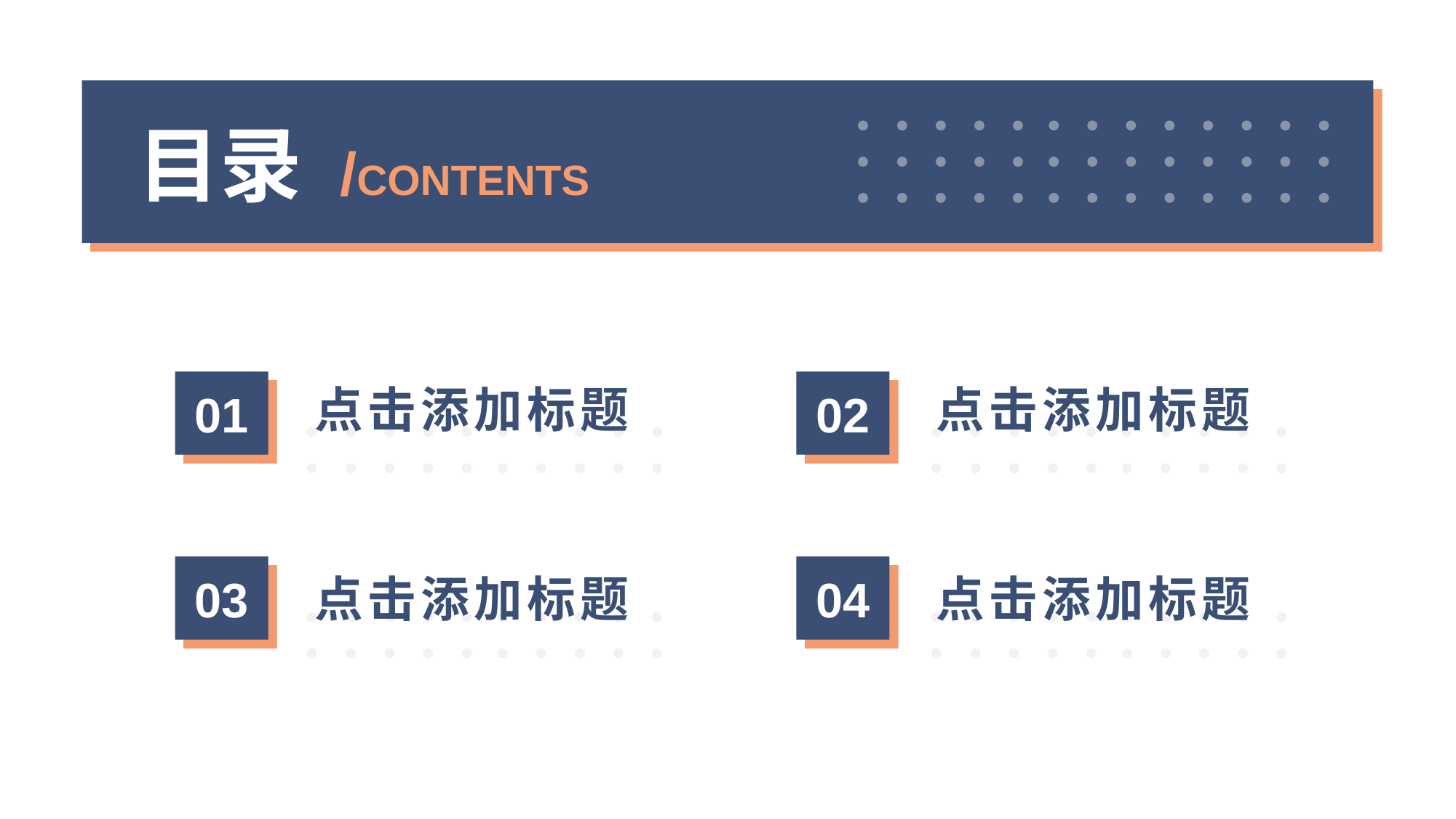

行业PPT模板http://www.XXX.com/hangye/

目录 /CONTENTS

01
02
点击添加标题
点击添加标题

03
04
点击添加标题
点击添加标题